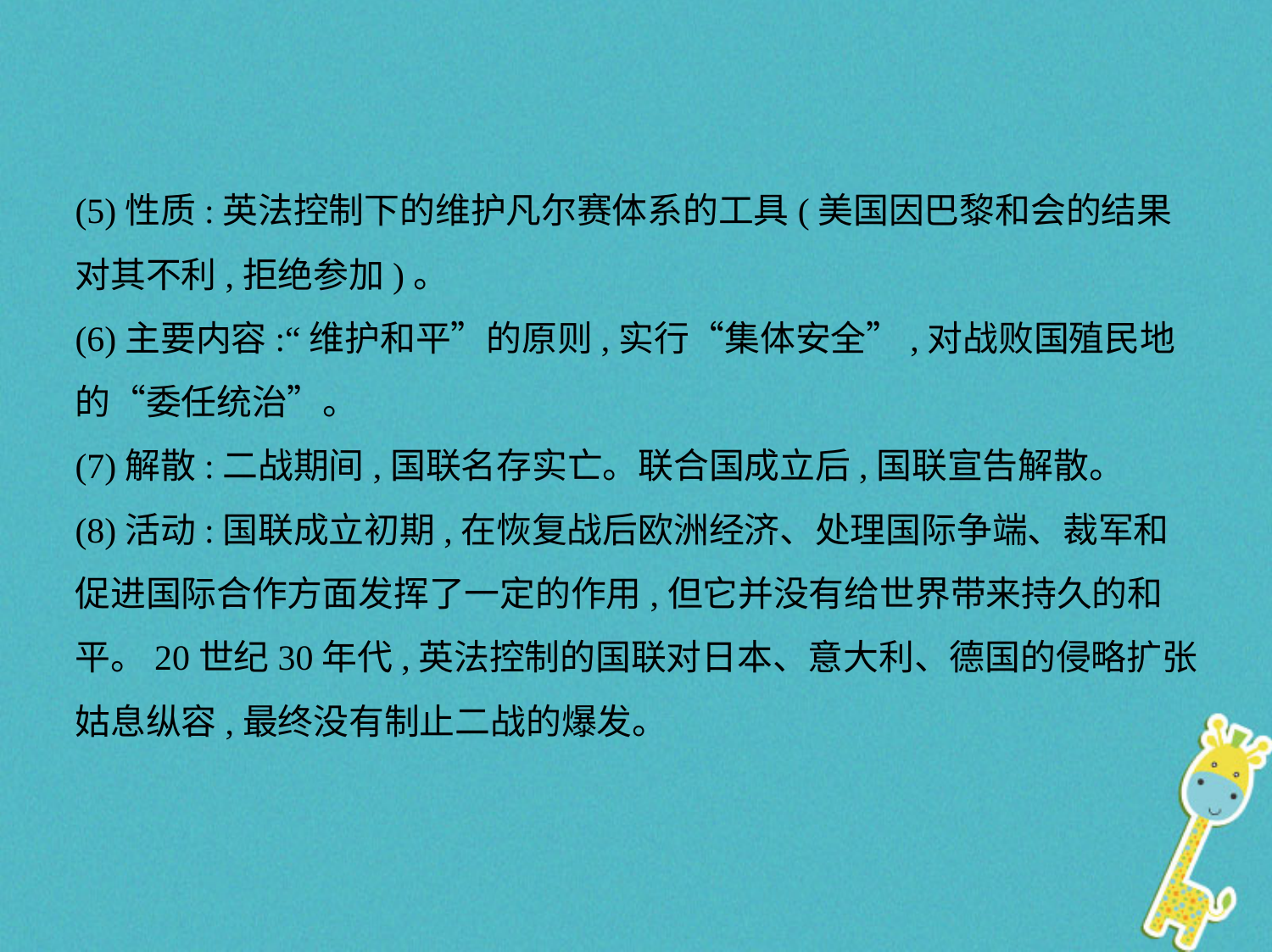

(5)性质:英法控制下的维护凡尔赛体系的工具(美国因巴黎和会的结果
对其不利,拒绝参加)。
(6)主要内容:“维护和平”的原则,实行“集体安全”,对战败国殖民地
的“委任统治”。
(7)解散:二战期间,国联名存实亡。联合国成立后,国联宣告解散。
(8)活动:国联成立初期,在恢复战后欧洲经济、处理国际争端、裁军和
促进国际合作方面发挥了一定的作用,但它并没有给世界带来持久的和
平。20世纪30年代,英法控制的国联对日本、意大利、德国的侵略扩张
姑息纵容,最终没有制止二战的爆发。